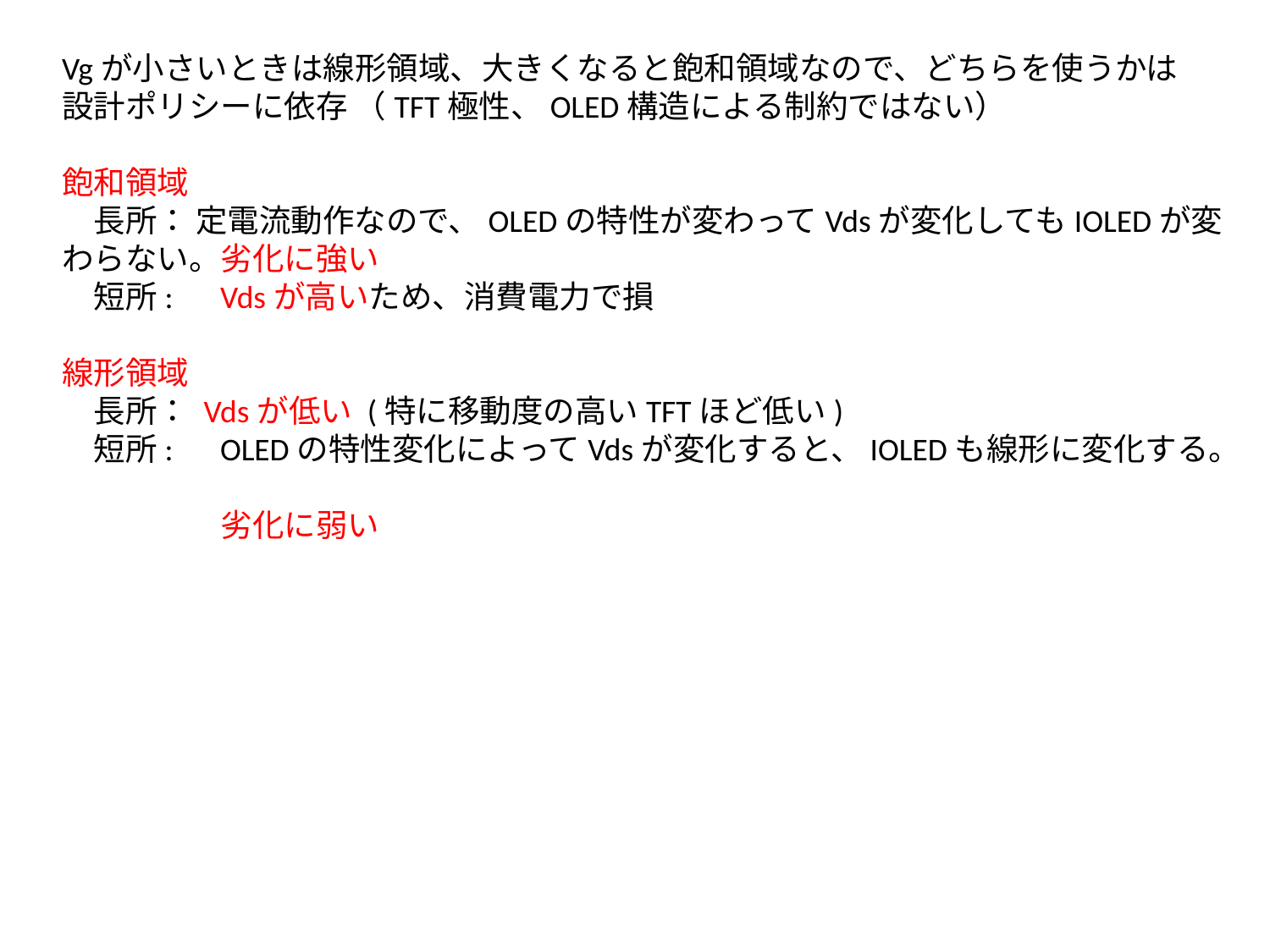

Vgが小さいときは線形領域、大きくなると飽和領域なので、どちらを使うかは
設計ポリシーに依存 （TFT極性、OLED構造による制約ではない）

飽和領域
　長所： 定電流動作なので、OLEDの特性が変わってVdsが変化してもIOLEDが変わらない。劣化に強い
　短所:　Vdsが高いため、消費電力で損

線形領域
　長所： Vdsが低い (特に移動度の高いTFTほど低い)
　短所:　OLEDの特性変化によってVdsが変化すると、IOLEDも線形に変化する。
　　　　　劣化に弱い